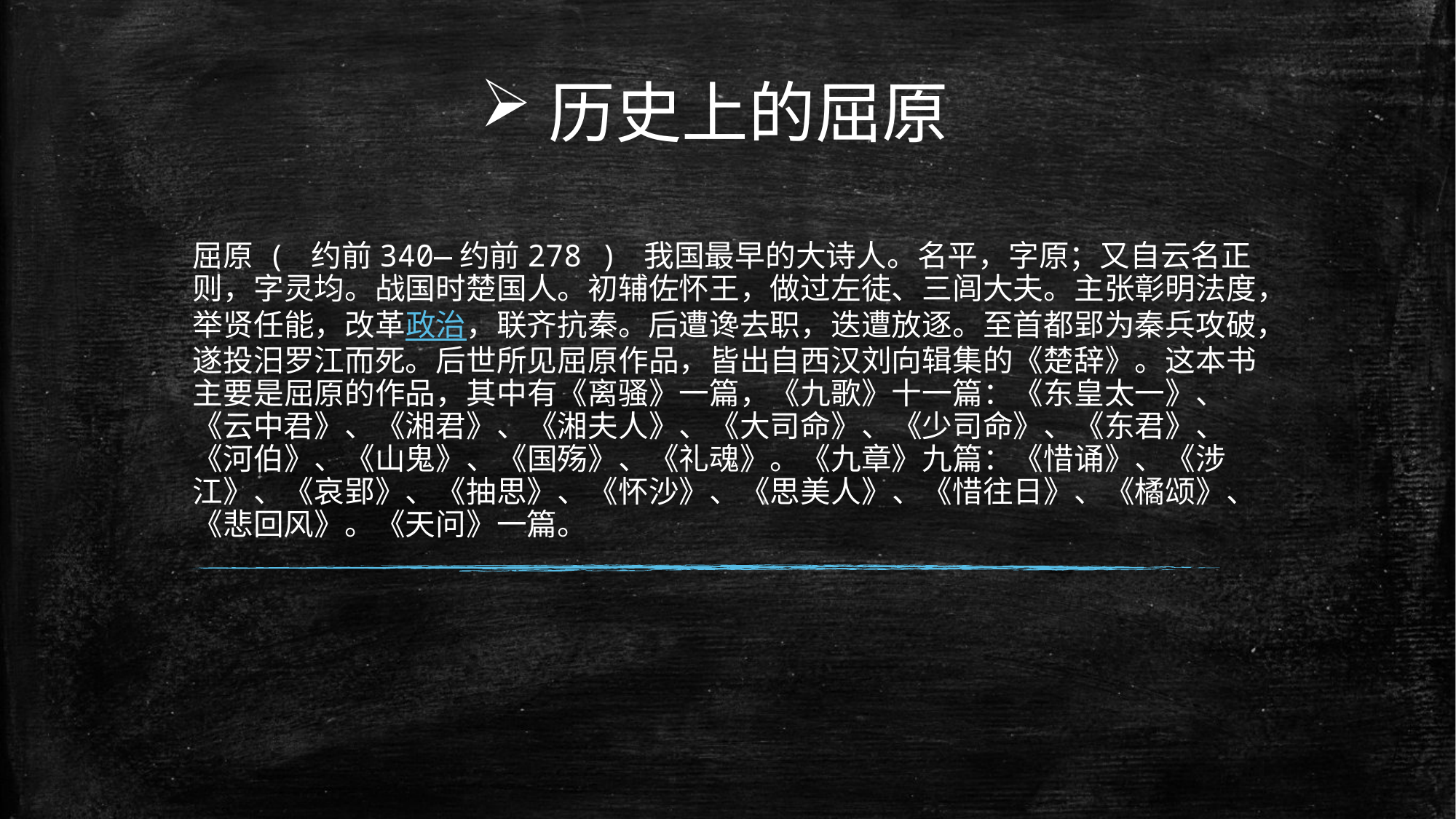

历史上的屈原
# 屈原 ( 约前340—约前278 ) 我国最早的大诗人。名平，字原；又自云名正则，字灵均。战国时楚国人。初辅佐怀王，做过左徒、三闾大夫。主张彰明法度，举贤任能，改革政治，联齐抗秦。后遭谗去职，迭遭放逐。至首都郢为秦兵攻破，遂投汨罗江而死。后世所见屈原作品，皆出自西汉刘向辑集的《楚辞》。这本书主要是屈原的作品，其中有《离骚》一篇，《九歌》十一篇：《东皇太一》、《云中君》、《湘君》、《湘夫人》、《大司命》、《少司命》、《东君》、《河伯》、《山鬼》、《国殇》、《礼魂》。《九章》九篇：《惜诵》、《涉江》、《哀郢》、《抽思》、《怀沙》、《思美人》、《惜往日》、《橘颂》、《悲回风》。《天问》一篇。